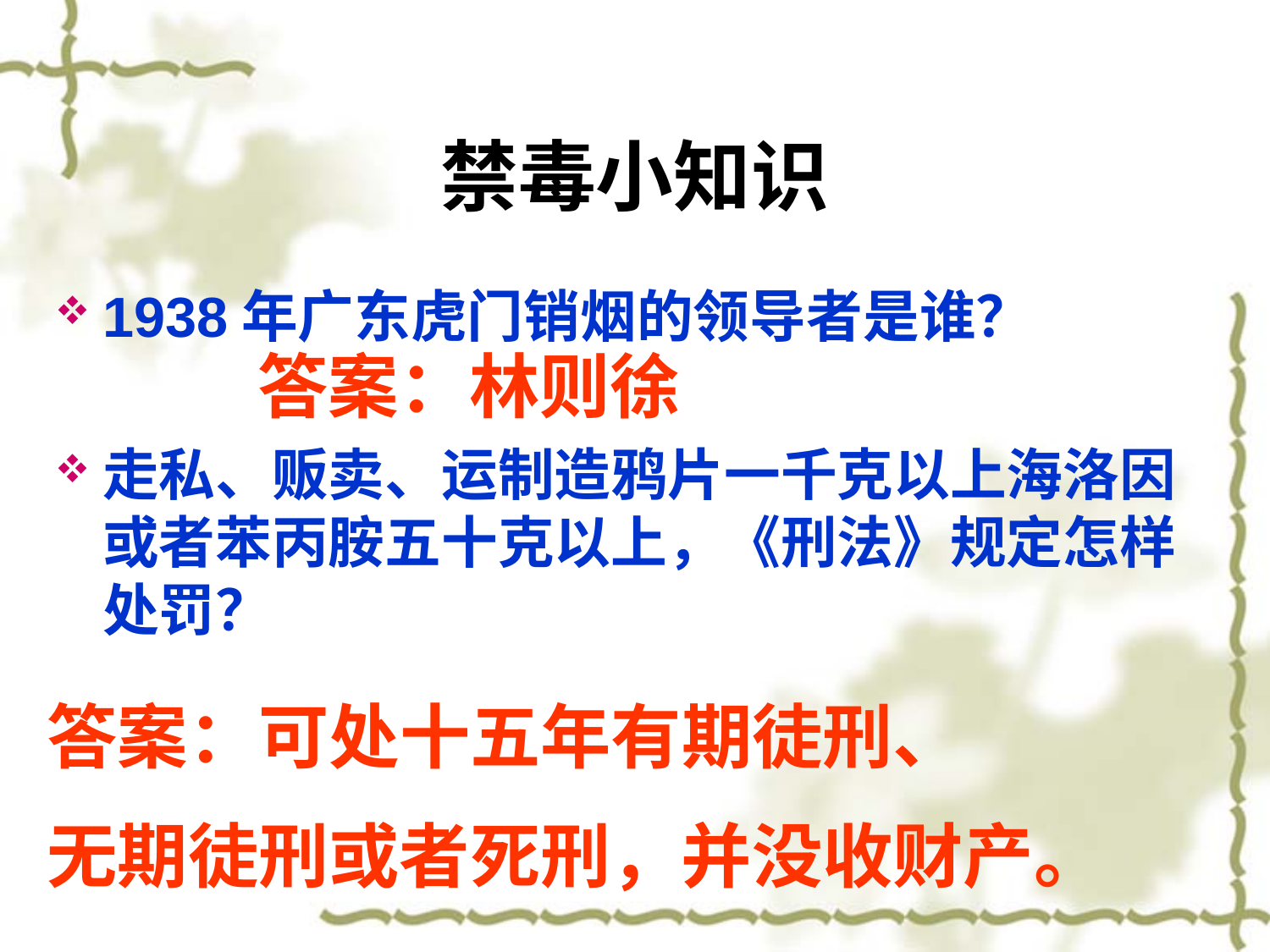

# 禁毒小知识
1938年广东虎门销烟的领导者是谁？

走私、贩卖、运制造鸦片一千克以上海洛因或者苯丙胺五十克以上，《刑法》规定怎样处罚？

答案：林则徐
答案：可处十五年有期徒刑、
无期徒刑或者死刑，并没收财产。